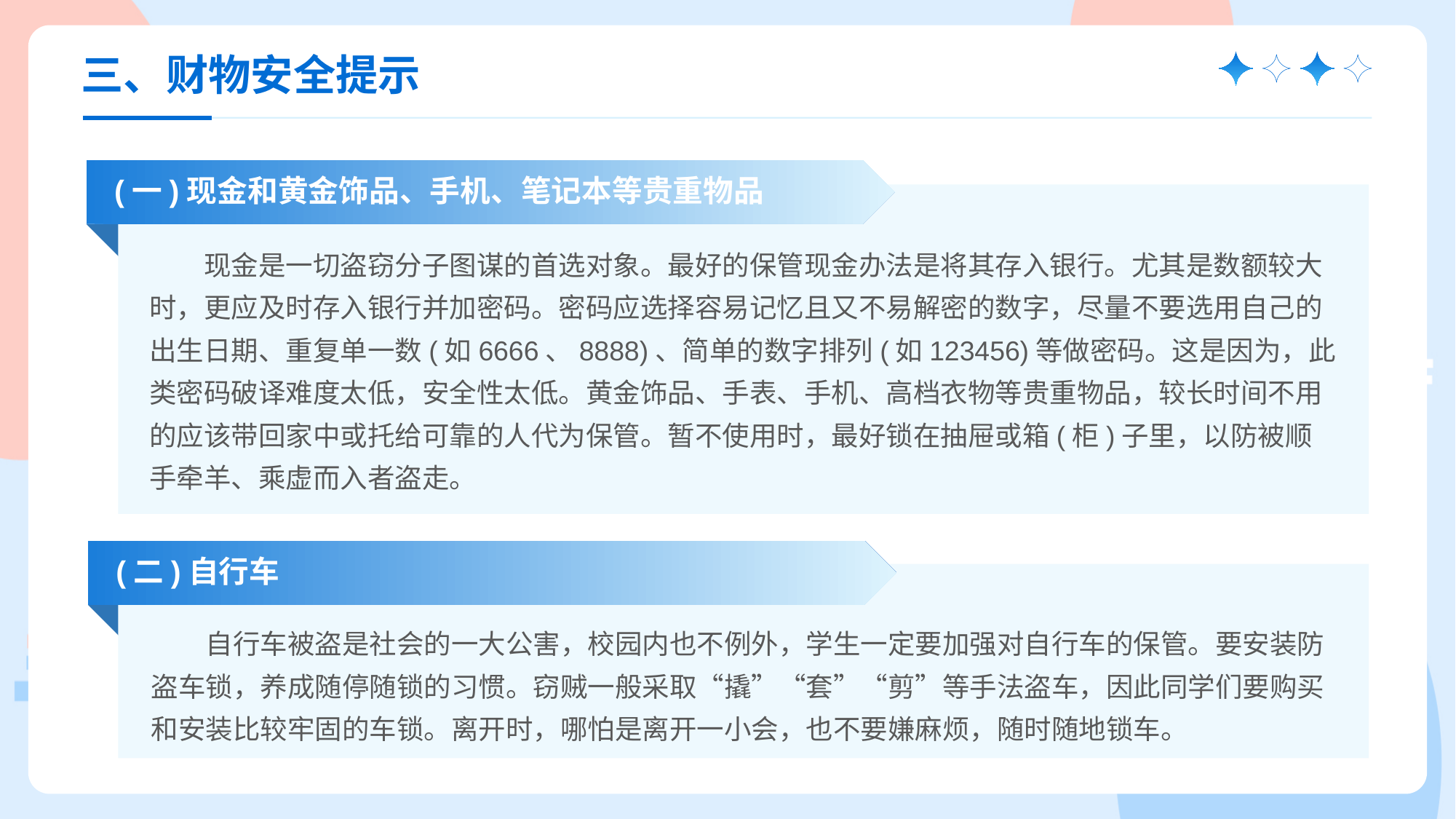

三、财物安全提示
(一)现金和黄金饰品、手机、笔记本等贵重物品

现金是一切盗窃分子图谋的首选对象。最好的保管现金办法是将其存入银行。尤其是数额较大时，更应及时存入银行并加密码。密码应选择容易记忆且又不易解密的数字，尽量不要选用自己的出生日期、重复单一数(如6666、8888)、简单的数字排列(如123456)等做密码。这是因为，此类密码破译难度太低，安全性太低。黄金饰品、手表、手机、高档衣物等贵重物品，较长时间不用的应该带回家中或托给可靠的人代为保管。暂不使用时，最好锁在抽屉或箱(柜)子里，以防被顺手牵羊、乘虚而入者盗走。
(二)自行车

自行车被盗是社会的一大公害，校园内也不例外，学生一定要加强对自行车的保管。要安装防盗车锁，养成随停随锁的习惯。窃贼一般采取“撬”“套”“剪”等手法盗车，因此同学们要购买和安装比较牢固的车锁。离开时，哪怕是离开一小会，也不要嫌麻烦，随时随地锁车。